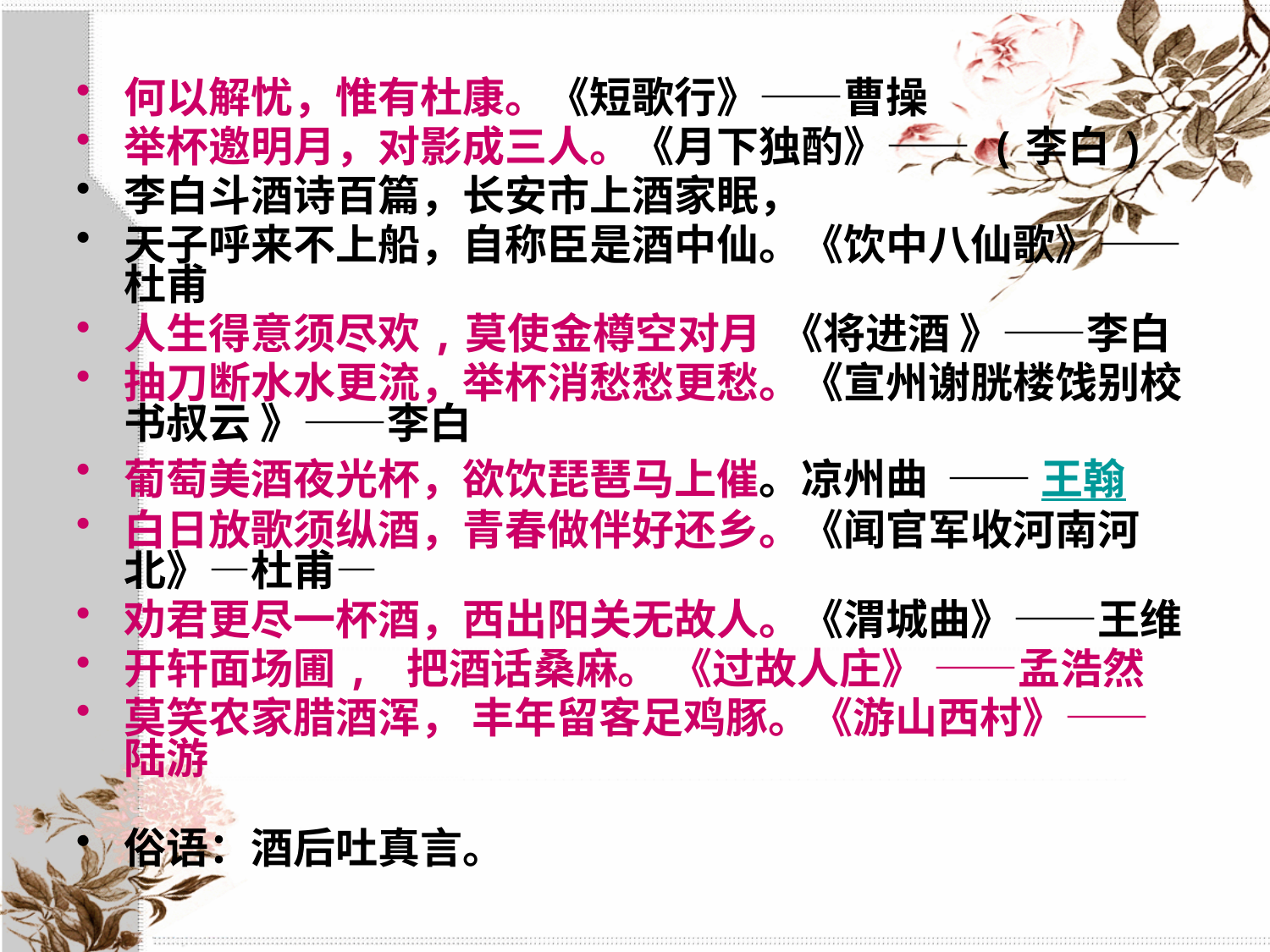

何以解忧，惟有杜康。《短歌行》——曹操
举杯邀明月，对影成三人。《月下独酌》—— (李白)
李白斗酒诗百篇，长安市上酒家眠，
天子呼来不上船，自称臣是酒中仙。《饮中八仙歌》——杜甫
人生得意须尽欢,莫使金樽空对月  《将进酒 》——李白
抽刀断水水更流，举杯消愁愁更愁。《宣州谢胱楼饯别校书叔云 》——李白
葡萄美酒夜光杯，欲饮琵琶马上催。凉州曲  —— 王翰
白日放歌须纵酒，青春做伴好还乡。《闻官军收河南河北》—杜甫—
劝君更尽一杯酒，西出阳关无故人。《渭城曲》——王维
开轩面场圃, 把酒话桑麻。 《过故人庄》 ——孟浩然
莫笑农家腊酒浑， 丰年留客足鸡豚。《游山西村》—— 陆游
俗语：酒后吐真言。
16